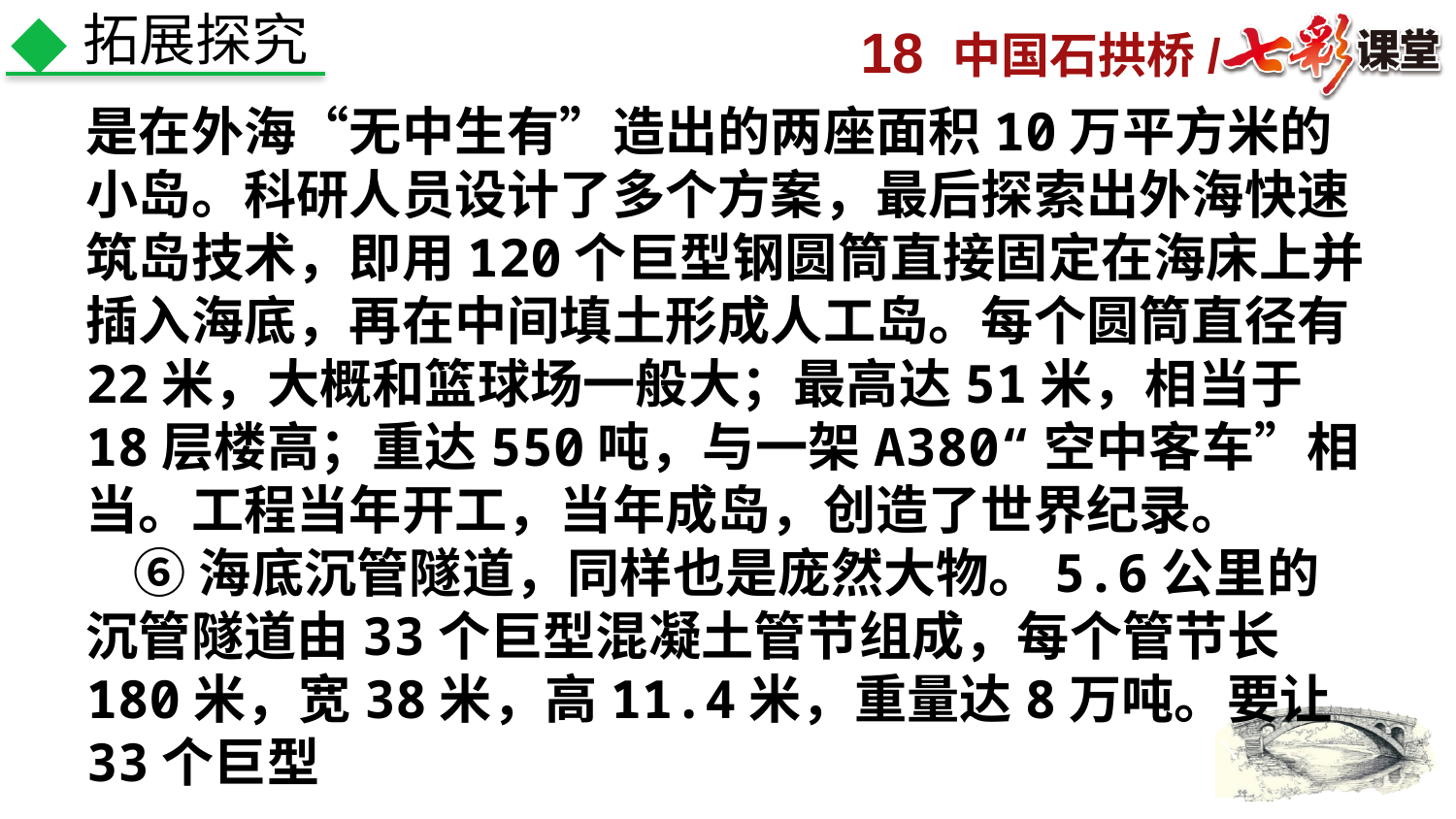

拓展探究

是在外海“无中生有”造出的两座面积10万平方米的小岛。科研人员设计了多个方案，最后探索出外海快速筑岛技术，即用120个巨型钢圆筒直接固定在海床上并插入海底，再在中间填土形成人工岛。每个圆筒直径有22米，大概和篮球场一般大；最高达51米，相当于18层楼高；重达550吨，与一架A380“空中客车”相当。工程当年开工，当年成岛，创造了世界纪录。
    ⑥海底沉管隧道，同样也是庞然大物。5.6公里的沉管隧道由33个巨型混凝土管节组成，每个管节长180米，宽38米，高11.4米，重量达8万吨。要让33个巨型